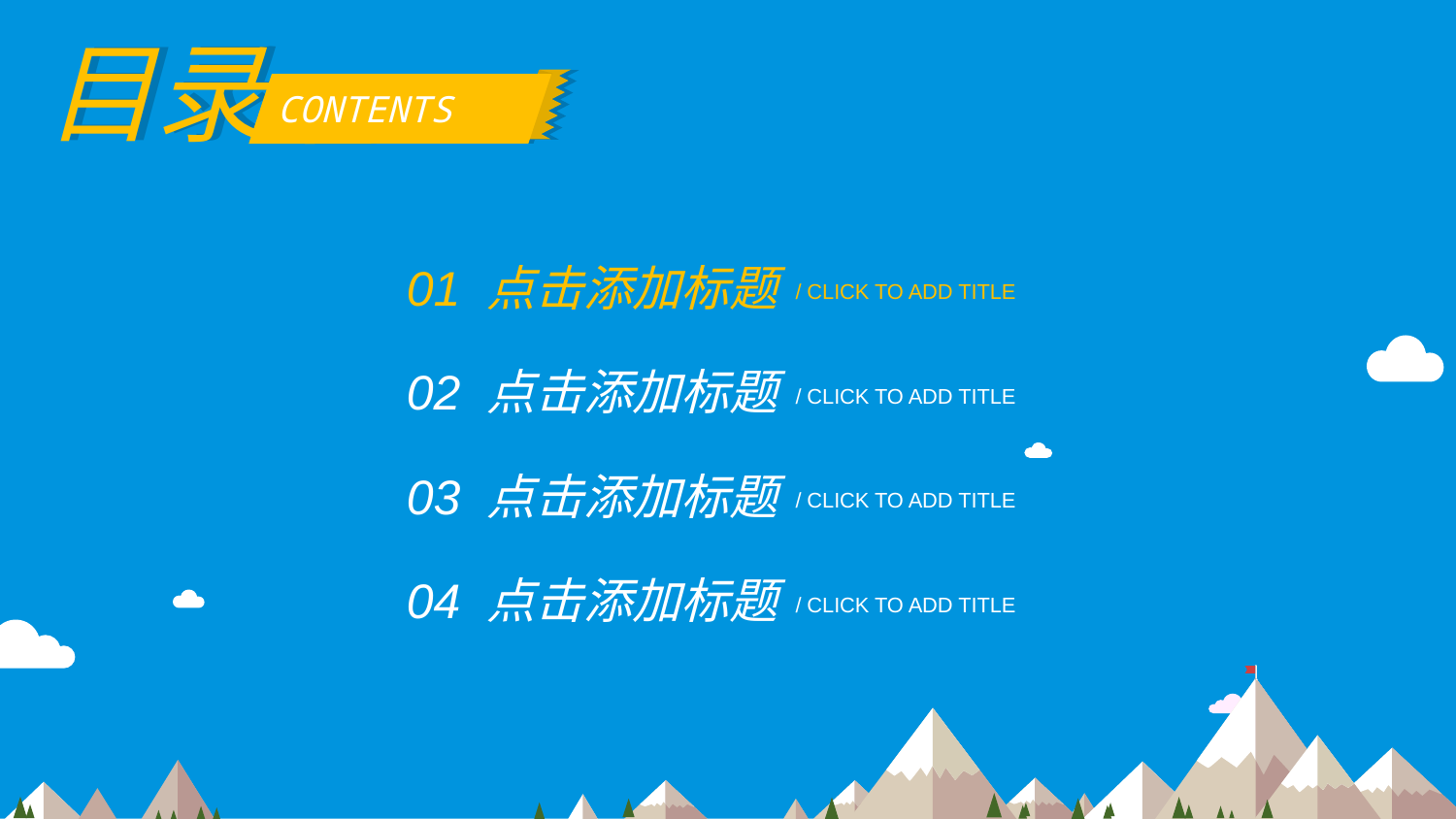

目录
目录

CONTENTS
01
点击添加标题
/ CLICK TO ADD TITLE

02
点击添加标题
/ CLICK TO ADD TITLE

03
点击添加标题
/ CLICK TO ADD TITLE
04
点击添加标题
/ CLICK TO ADD TITLE